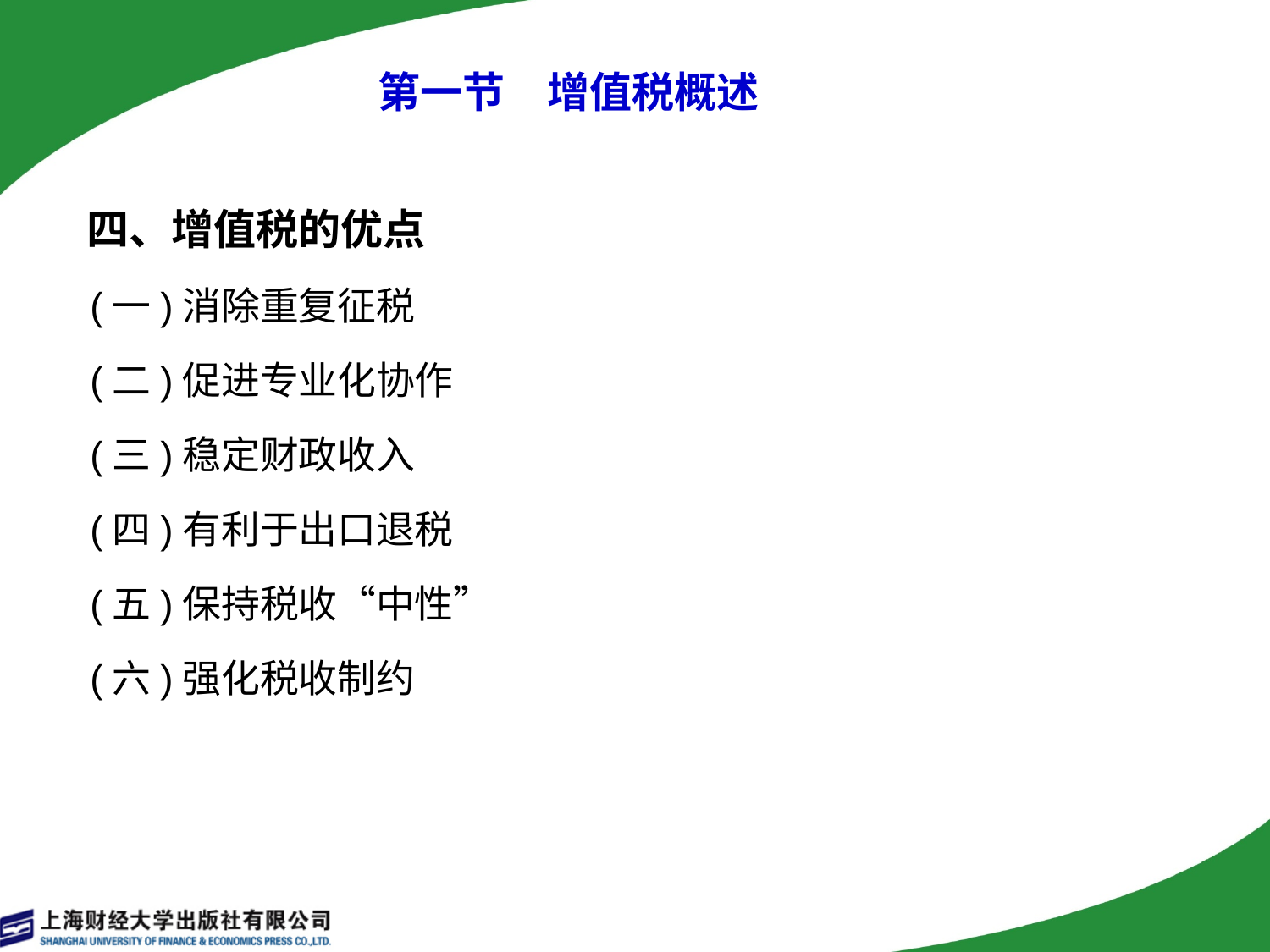

# 第一节　增值税概述
  四、增值税的优点
   (一)消除重复征税
   (二)促进专业化协作
   (三)稳定财政收入
   (四)有利于出口退税
   (五)保持税收“中性”
   (六)强化税收制约